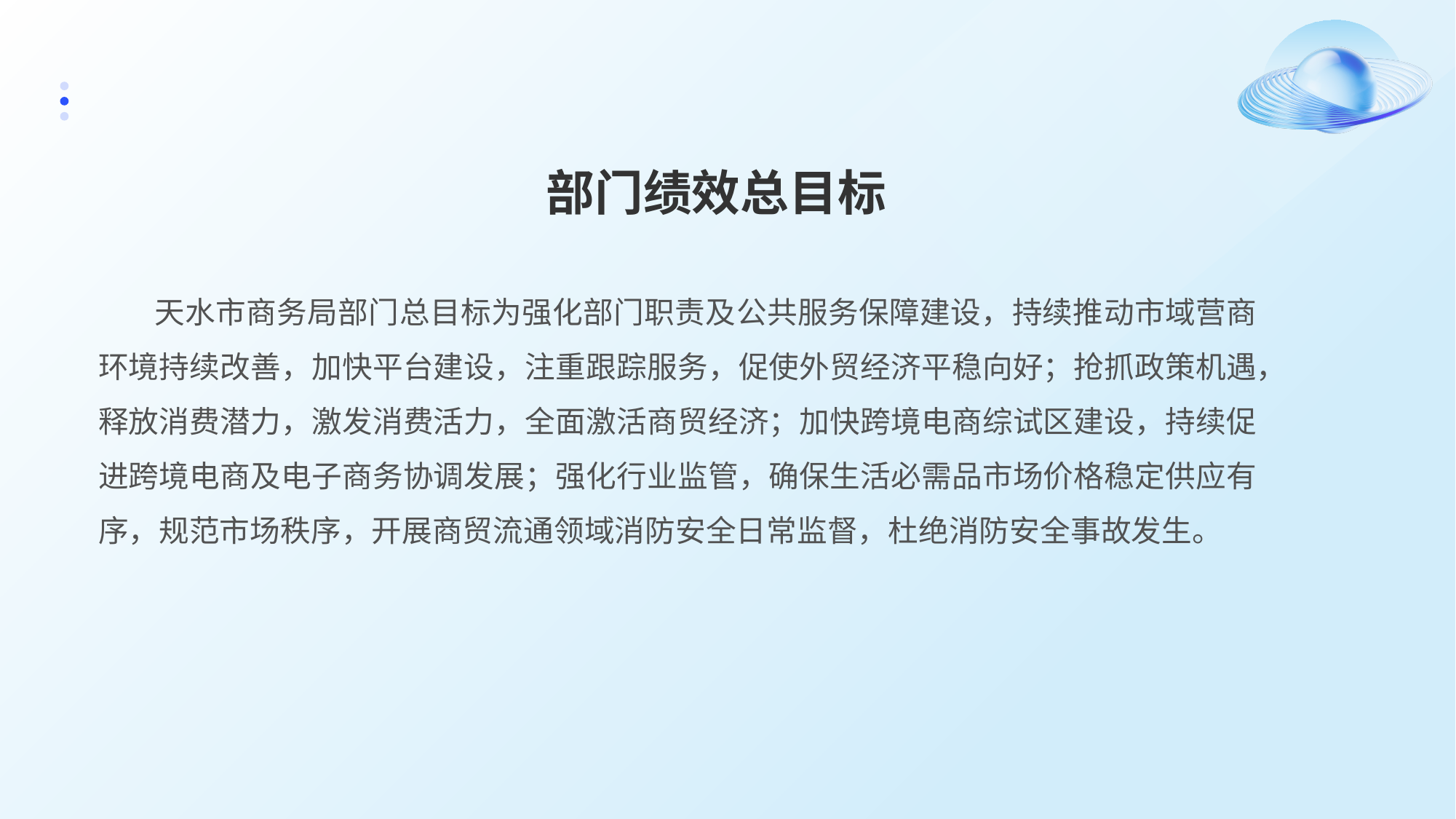

部门绩效总目标

       天水市商务局部门总目标为强化部门职责及公共服务保障建设，持续推动市域营商环境持续改善，加快平台建设，注重跟踪服务，促使外贸经济平稳向好；抢抓政策机遇，释放消费潜力，激发消费活力，全面激活商贸经济；加快跨境电商综试区建设，持续促进跨境电商及电子商务协调发展；强化行业监管，确保生活必需品市场价格稳定供应有序，规范市场秩序，开展商贸流通领域消防安全日常监督，杜绝消防安全事故发生。